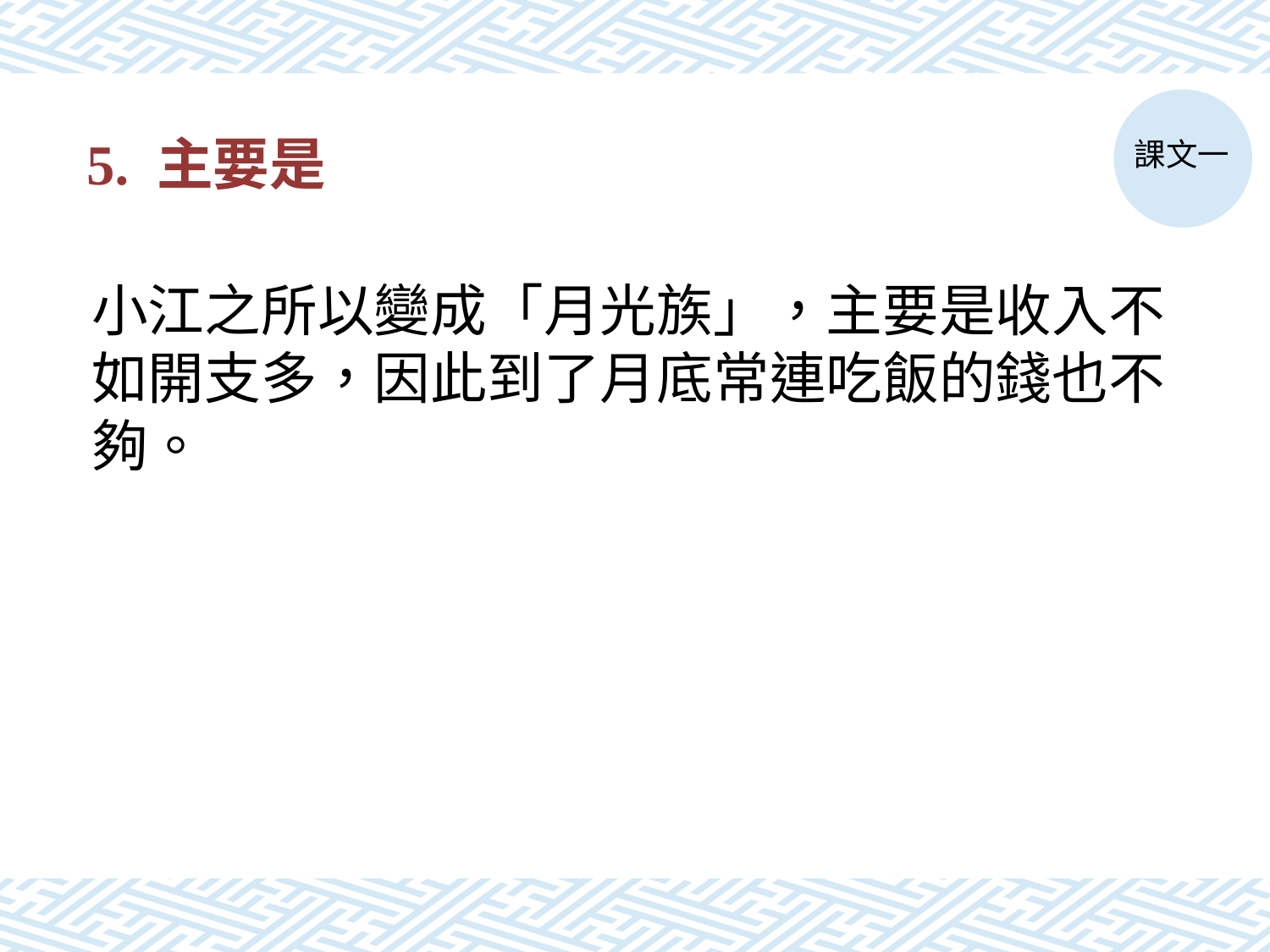

課文一
# 5. 主要是
小江之所以變成「月光族」，主要是收入不如開支多，因此到了月底常連吃飯的錢也不夠。